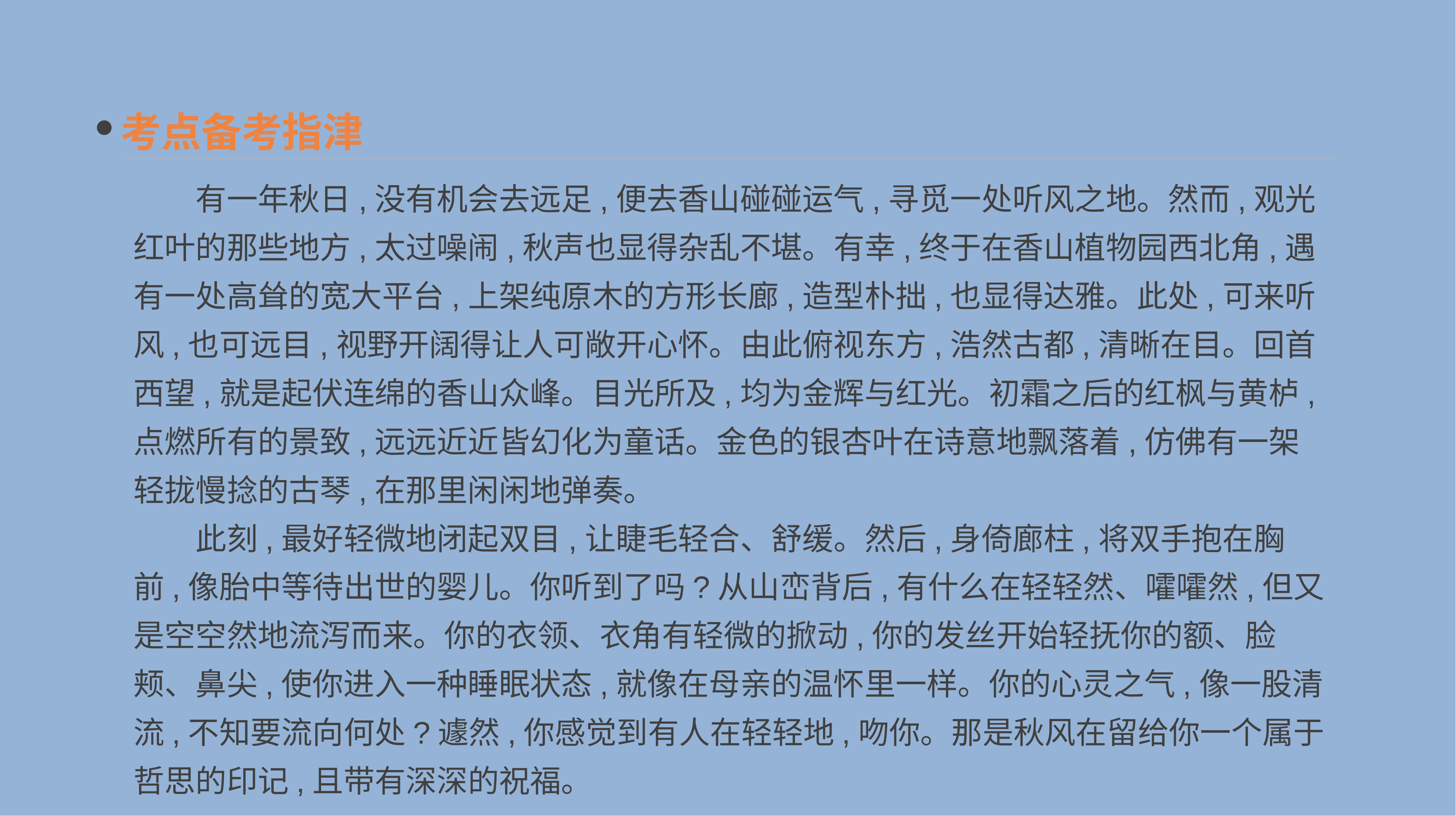

考点备考指津

　　有一年秋日,没有机会去远足,便去香山碰碰运气,寻觅一处听风之地。然而,观光红叶的那些地方,太过噪闹,秋声也显得杂乱不堪。有幸,终于在香山植物园西北角,遇有一处高耸的宽大平台,上架纯原木的方形长廊,造型朴拙,也显得达雅。此处,可来听风,也可远目,视野开阔得让人可敞开心怀。由此俯视东方,浩然古都,清晰在目。回首西望,就是起伏连绵的香山众峰。目光所及,均为金辉与红光。初霜之后的红枫与黄栌,点燃所有的景致,远远近近皆幻化为童话。金色的银杏叶在诗意地飘落着,仿佛有一架轻拢慢捻的古琴,在那里闲闲地弹奏。
　　此刻,最好轻微地闭起双目,让睫毛轻合、舒缓。然后,身倚廊柱,将双手抱在胸前,像胎中等待出世的婴儿。你听到了吗?从山峦背后,有什么在轻轻然、嚯嚯然,但又是空空然地流泻而来。你的衣领、衣角有轻微的掀动,你的发丝开始轻抚你的额、脸颊、鼻尖,使你进入一种睡眠状态,就像在母亲的温怀里一样。你的心灵之气,像一股清流,不知要流向何处?遽然,你感觉到有人在轻轻地,吻你。那是秋风在留给你一个属于哲思的印记,且带有深深的祝福。